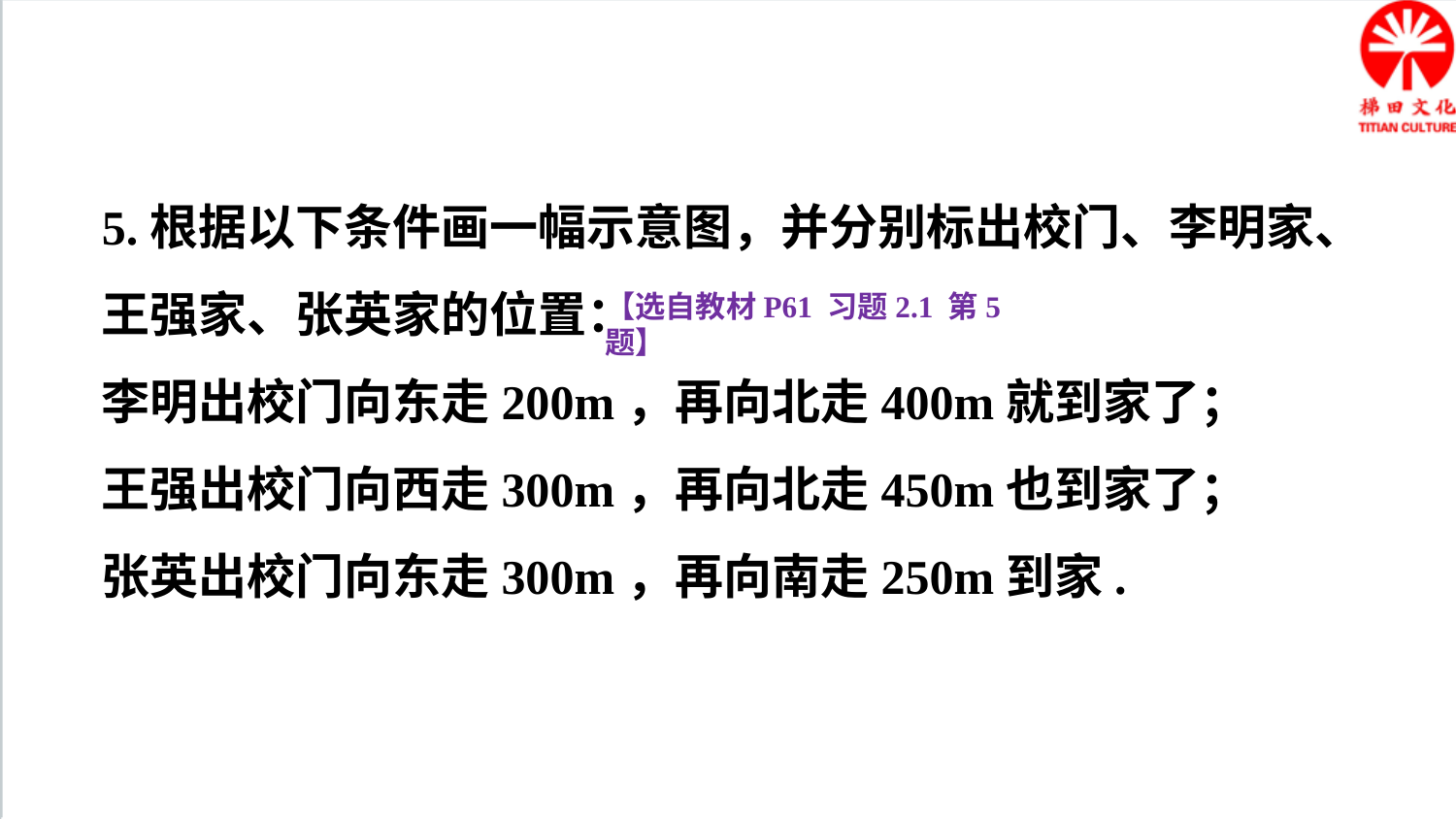

5.根据以下条件画一幅示意图，并分别标出校门、李明家、王强家、张英家的位置：
李明出校门向东走200m，再向北走400m就到家了；
王强出校门向西走300m，再向北走450m也到家了；
张英出校门向东走300m，再向南走250m到家.
【选自教材P61 习题2.1 第5题】